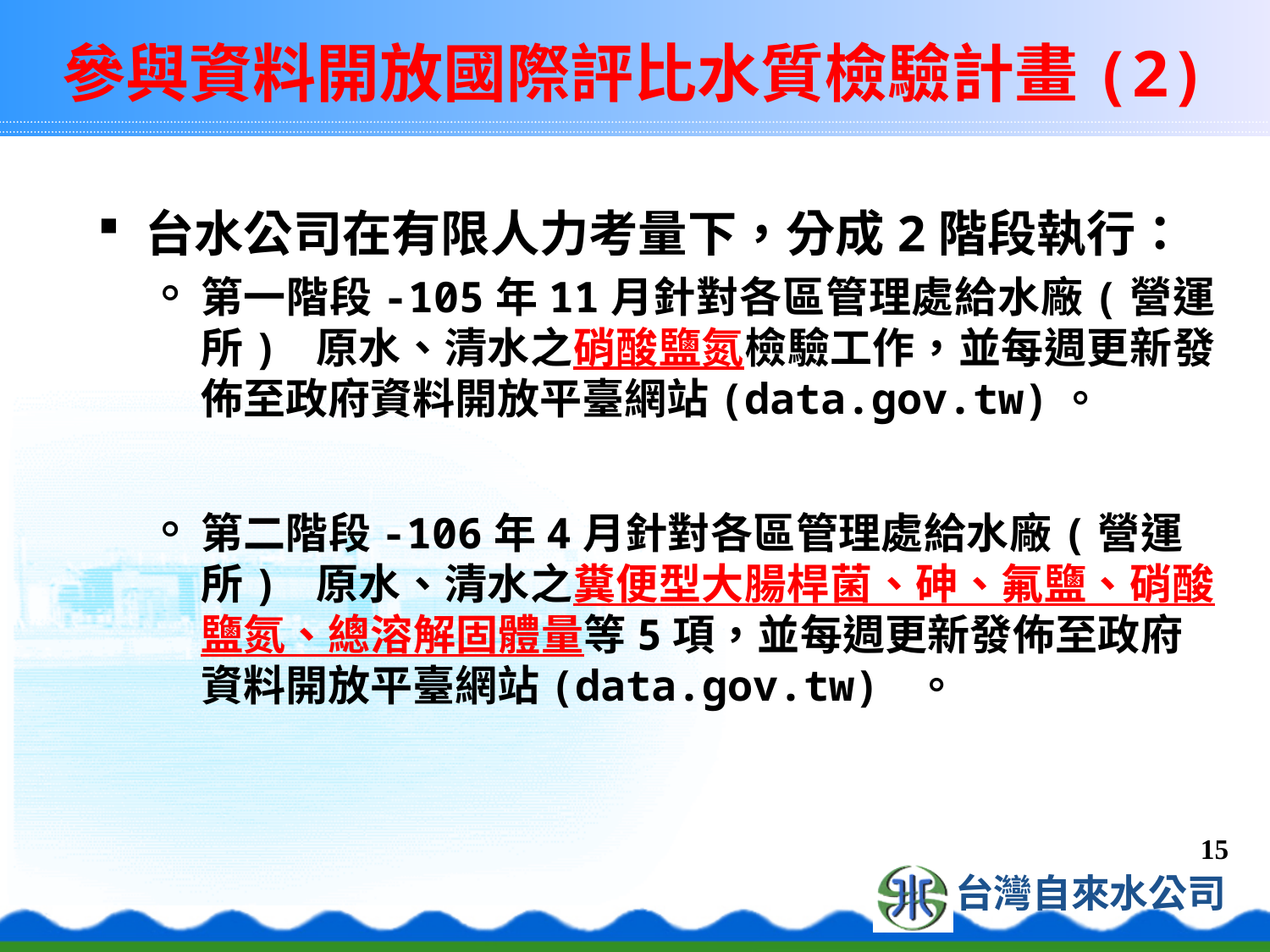

# 參與資料開放國際評比水質檢驗計畫(2)
台水公司在有限人力考量下，分成2階段執行：
第一階段-105年11月針對各區管理處給水廠(營運所) 原水、清水之硝酸鹽氮檢驗工作，並每週更新發佈至政府資料開放平臺網站(data.gov.tw)。

第二階段-106年4月針對各區管理處給水廠(營運所) 原水、清水之糞便型大腸桿菌、砷、氟鹽、硝酸鹽氮、總溶解固體量等5項，並每週更新發佈至政府資料開放平臺網站(data.gov.tw) 。
15